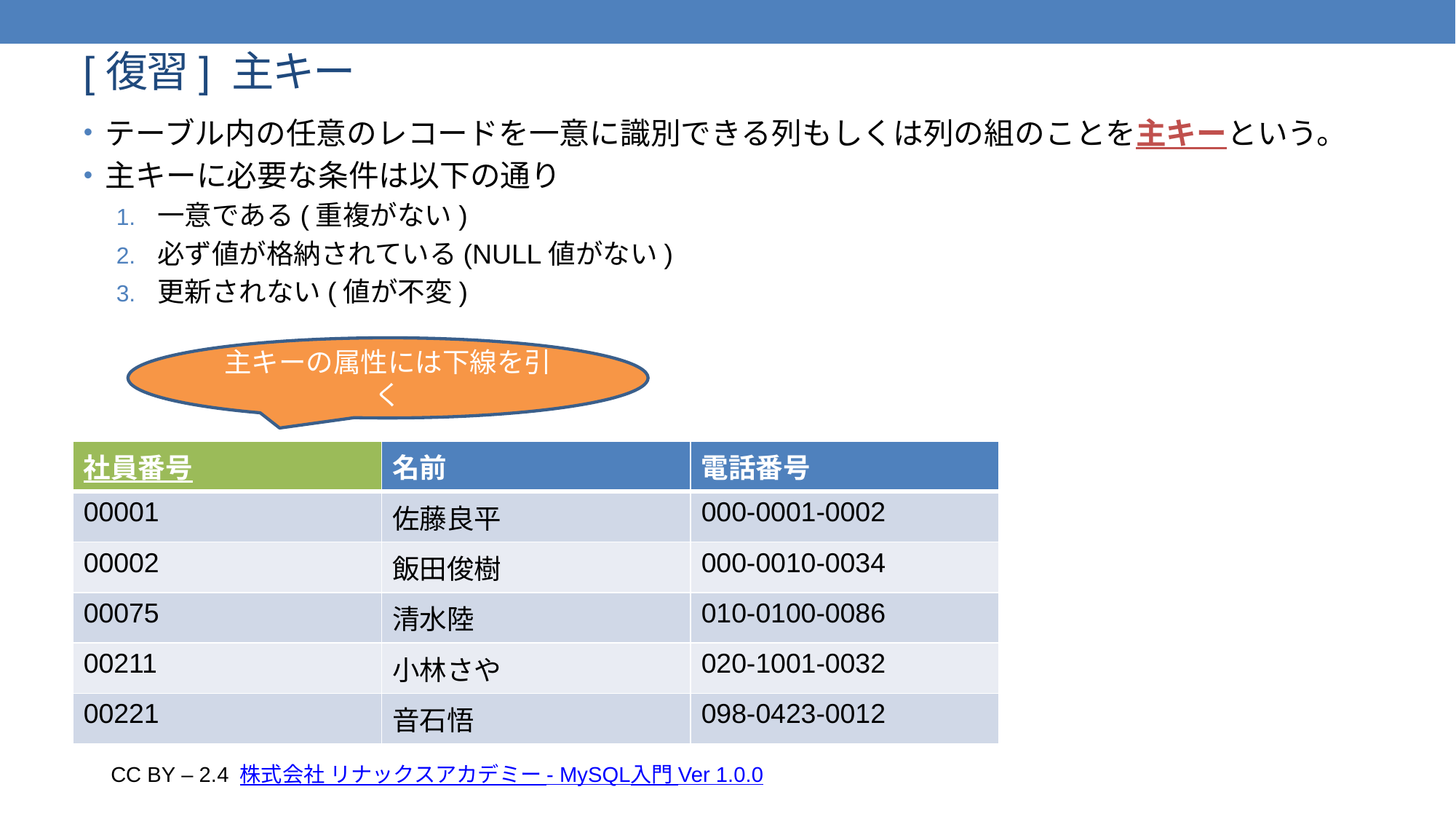

# [復習] 主キー
テーブル内の任意のレコードを一意に識別できる列もしくは列の組のことを主キーという。
主キーに必要な条件は以下の通り
一意である(重複がない)
必ず値が格納されている(NULL値がない)
更新されない(値が不変)

主キーの属性には下線を引く
| 社員番号 | 名前 | 電話番号 |
| --- | --- | --- |
| 00001 | 佐藤良平 | 000-0001-0002 |
| 00002 | 飯田俊樹 | 000-0010-0034 |
| 00075 | 清水陸 | 010-0100-0086 |
| 00211 | 小林さや | 020-1001-0032 |
| 00221 | 音石悟 | 098-0423-0012 |
CC BY – 2.4 株式会社 リナックスアカデミー - MySQL入門 Ver 1.0.0